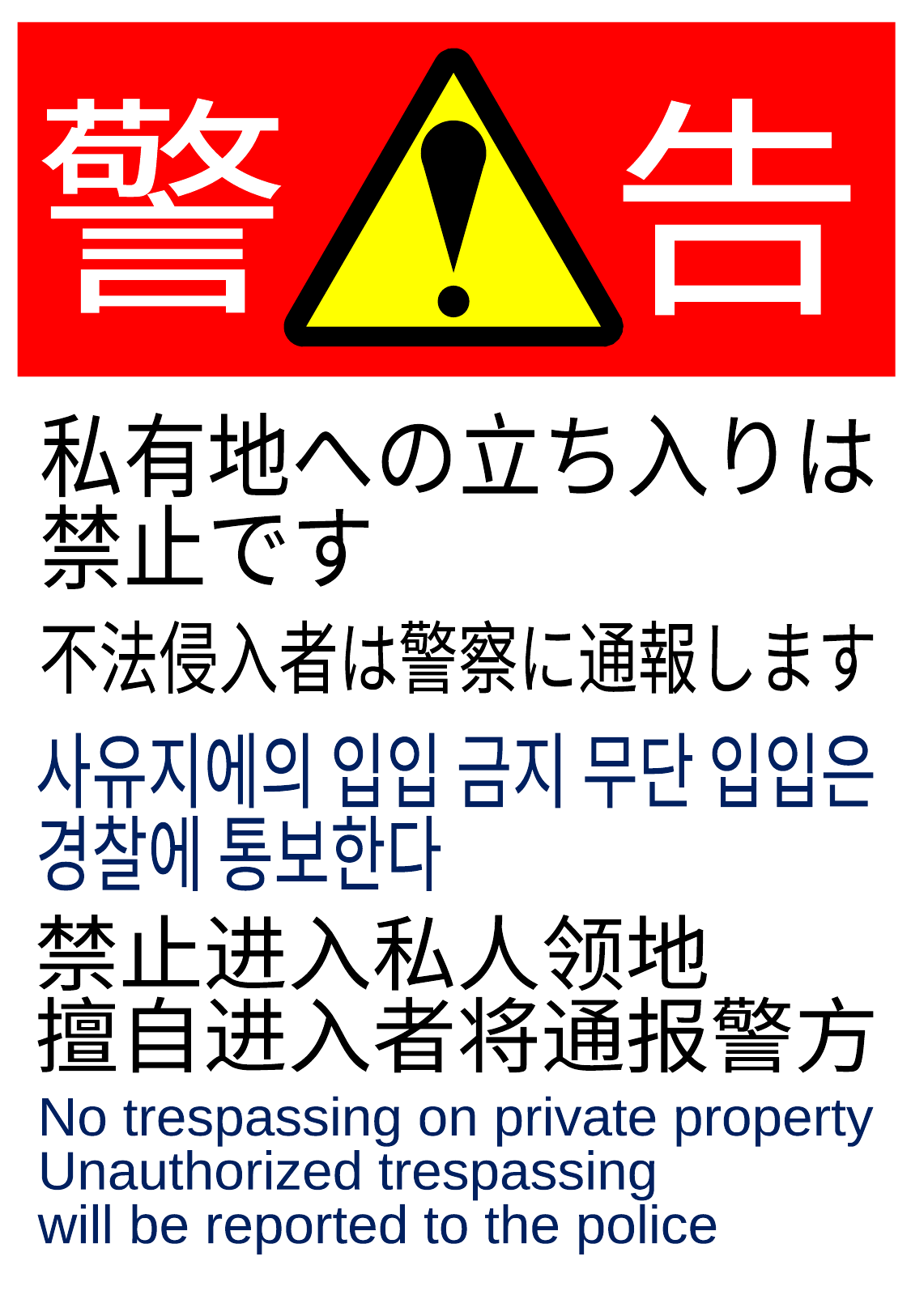

警 　告
私有地への立ち入りは
禁止です
不法侵入者は警察に通報します
사유지에의 입입 금지 무단 입입은
경찰에 통보한다
禁止进入私人领地
擅自进入者将通报警方
No trespassing on private property
Unauthorized trespassing
will be reported to the police